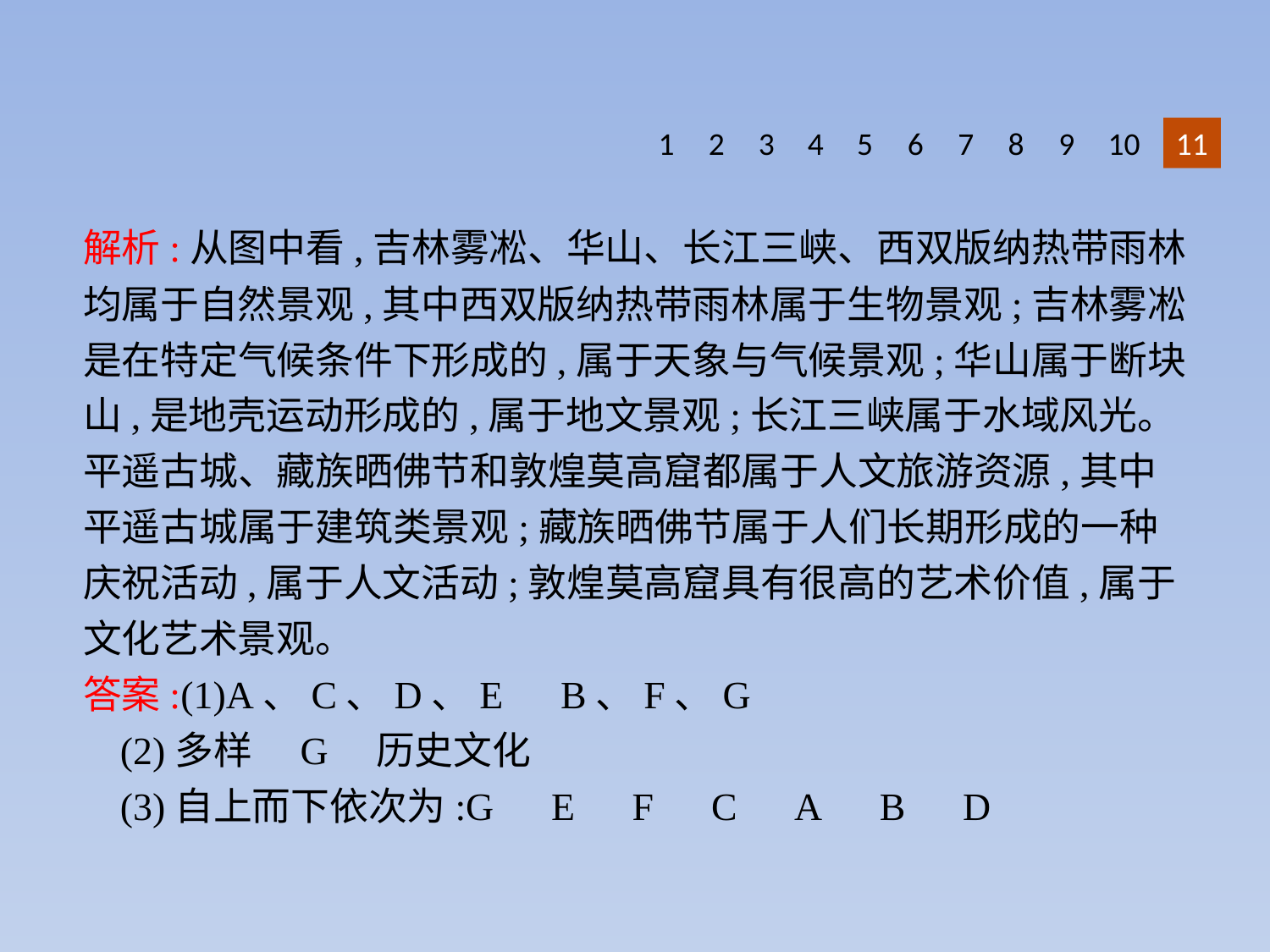

1
2
3
4
5
6
7
8
9
10
11
解析:从图中看,吉林雾凇、华山、长江三峡、西双版纳热带雨林均属于自然景观,其中西双版纳热带雨林属于生物景观;吉林雾凇是在特定气候条件下形成的,属于天象与气候景观;华山属于断块山,是地壳运动形成的,属于地文景观;长江三峡属于水域风光。平遥古城、藏族晒佛节和敦煌莫高窟都属于人文旅游资源,其中平遥古城属于建筑类景观;藏族晒佛节属于人们长期形成的一种庆祝活动,属于人文活动;敦煌莫高窟具有很高的艺术价值,属于文化艺术景观。
答案:(1)A、C、D、E　B、F、G
(2)多样　G　历史文化
(3)自上而下依次为:G　E　F　C　A　B　D